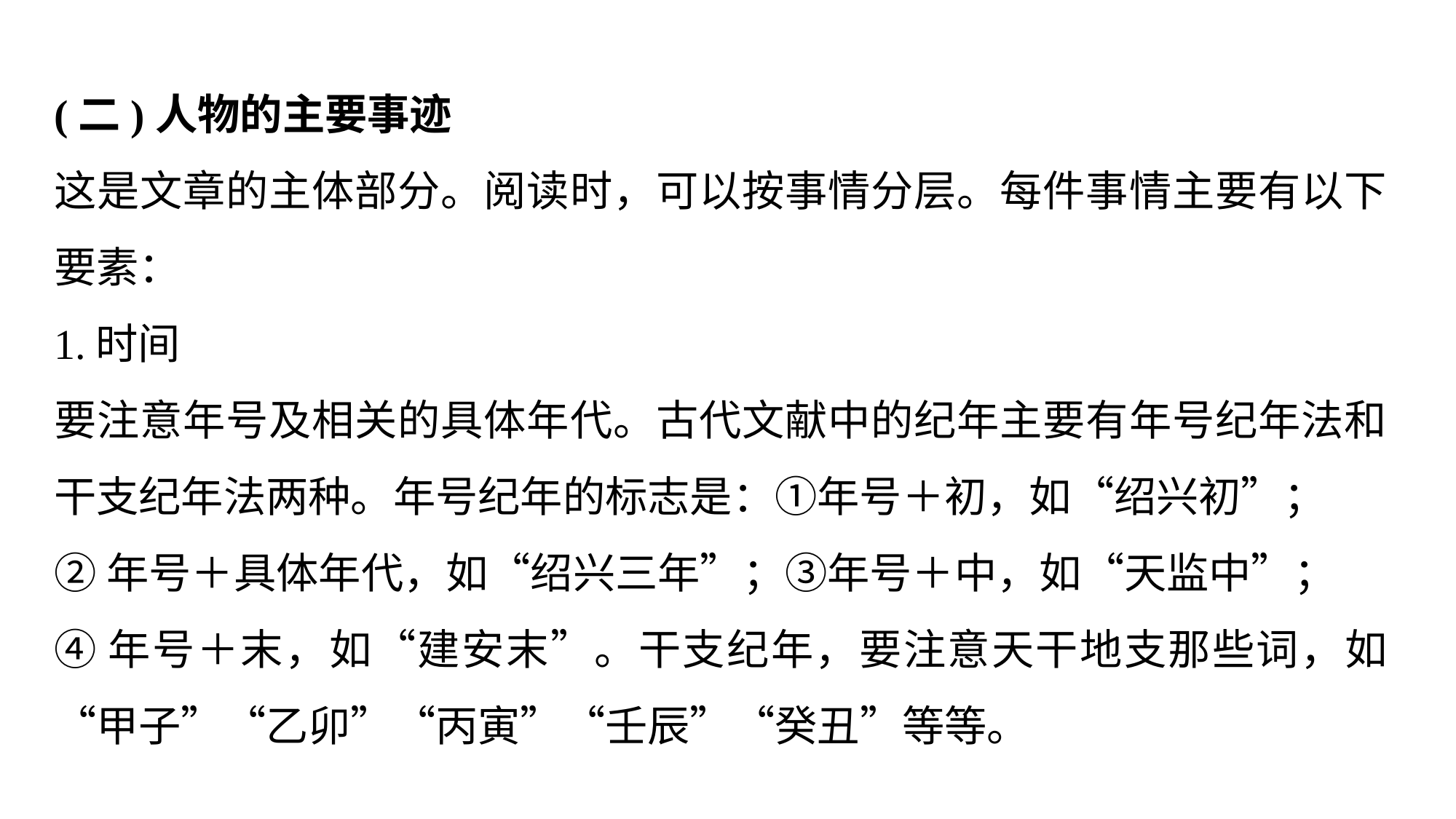

(二)人物的主要事迹
这是文章的主体部分。阅读时，可以按事情分层。每件事情主要有以下要素：
1.时间
要注意年号及相关的具体年代。古代文献中的纪年主要有年号纪年法和干支纪年法两种。年号纪年的标志是：①年号＋初，如“绍兴初”；
②年号＋具体年代，如“绍兴三年”；③年号＋中，如“天监中”；
④年号＋末，如“建安末”。干支纪年，要注意天干地支那些词，如“甲子”“乙卯”“丙寅”“壬辰”“癸丑”等等。